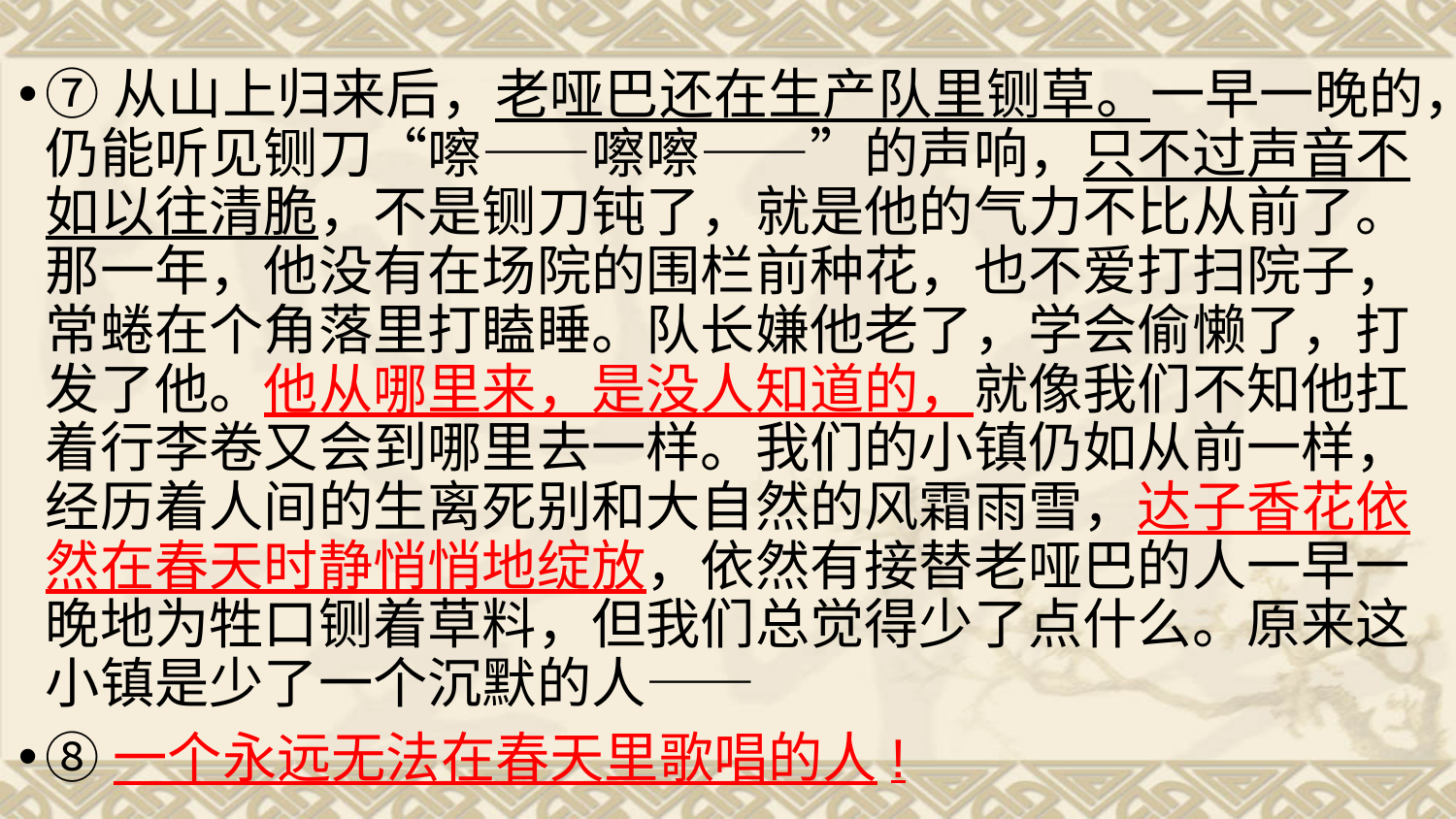

⑦从山上归来后，老哑巴还在生产队里铡草。一早一晚的，仍能听见铡刀“嚓——嚓嚓——”的声响，只不过声音不如以往清脆，不是铡刀钝了，就是他的气力不比从前了。那一年，他没有在场院的围栏前种花，也不爱打扫院子，常蜷在个角落里打瞌睡。队长嫌他老了，学会偷懒了，打发了他。他从哪里来，是没人知道的，就像我们不知他扛着行李卷又会到哪里去一样。我们的小镇仍如从前一样，经历着人间的生离死别和大自然的风霜雨雪，达子香花依然在春天时静悄悄地绽放，依然有接替老哑巴的人一早一晚地为牲口铡着草料，但我们总觉得少了点什么。原来这小镇是少了一个沉默的人——
⑧一个永远无法在春天里歌唱的人!